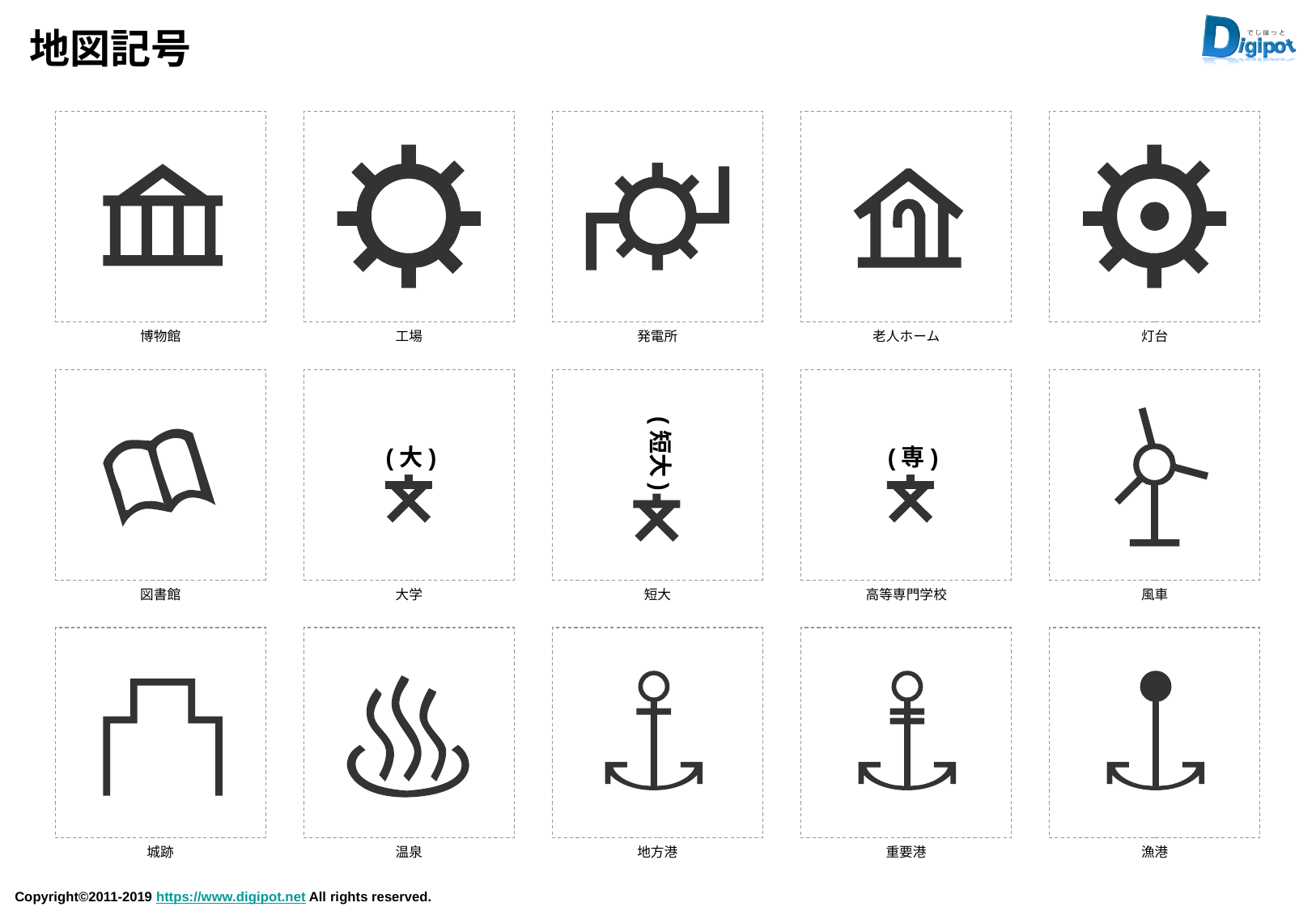

# 地図記号

博物館
工場
発電所
老人ホーム
灯台

(短大)

(大)
(専)

図書館
大学
短大
高等専門学校
風車

城跡
温泉
地方港
重要港
漁港